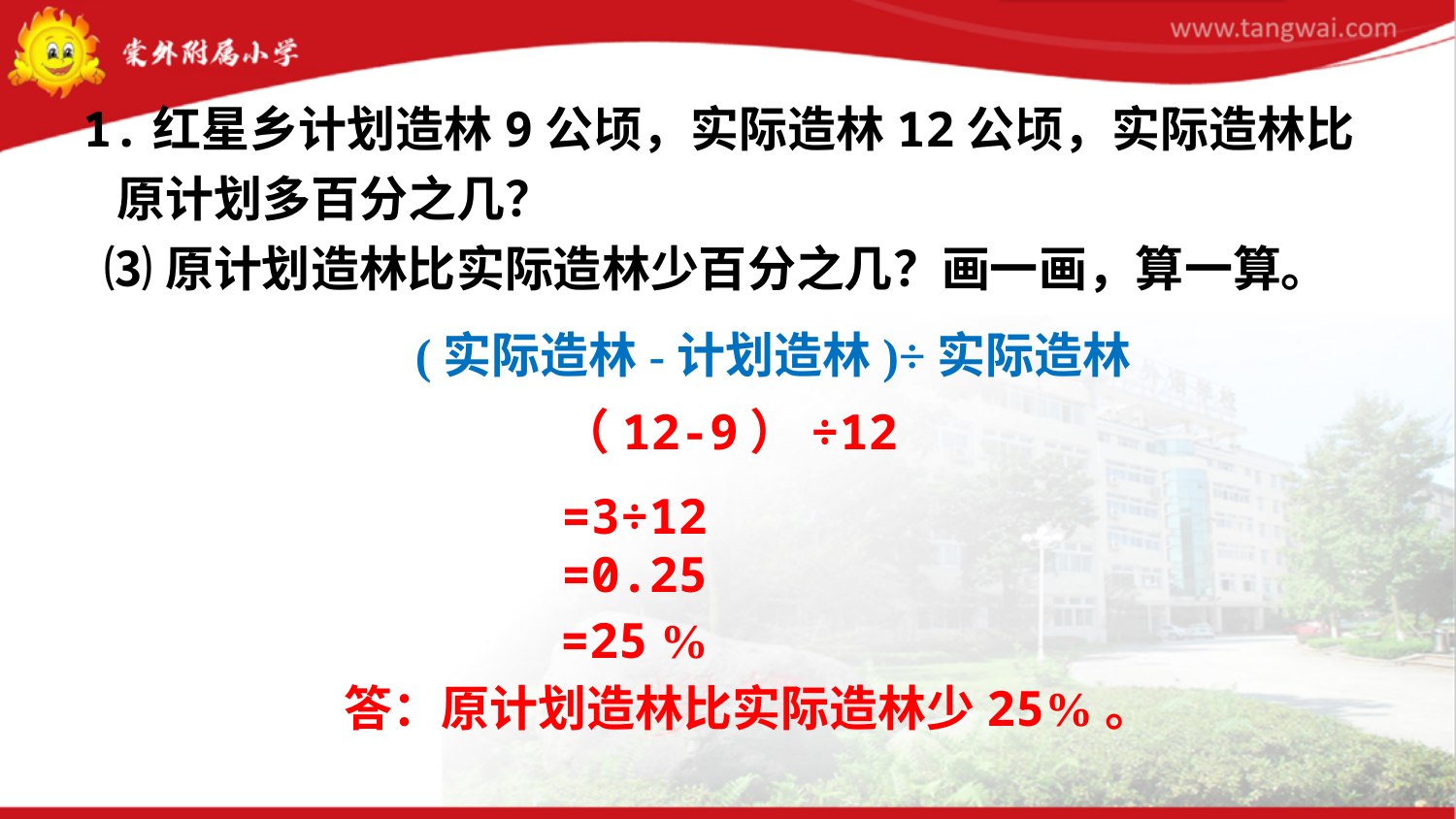

1.红星乡计划造林9公顷，实际造林12公顷，实际造林比
  原计划多百分之几？
  ⑶原计划造林比实际造林少百分之几？画一画，算一算。
(实际造林-计划造林)÷实际造林
（12-9）÷12
=3÷12
=0.25
=25 %
答：原计划造林比实际造林少25%。